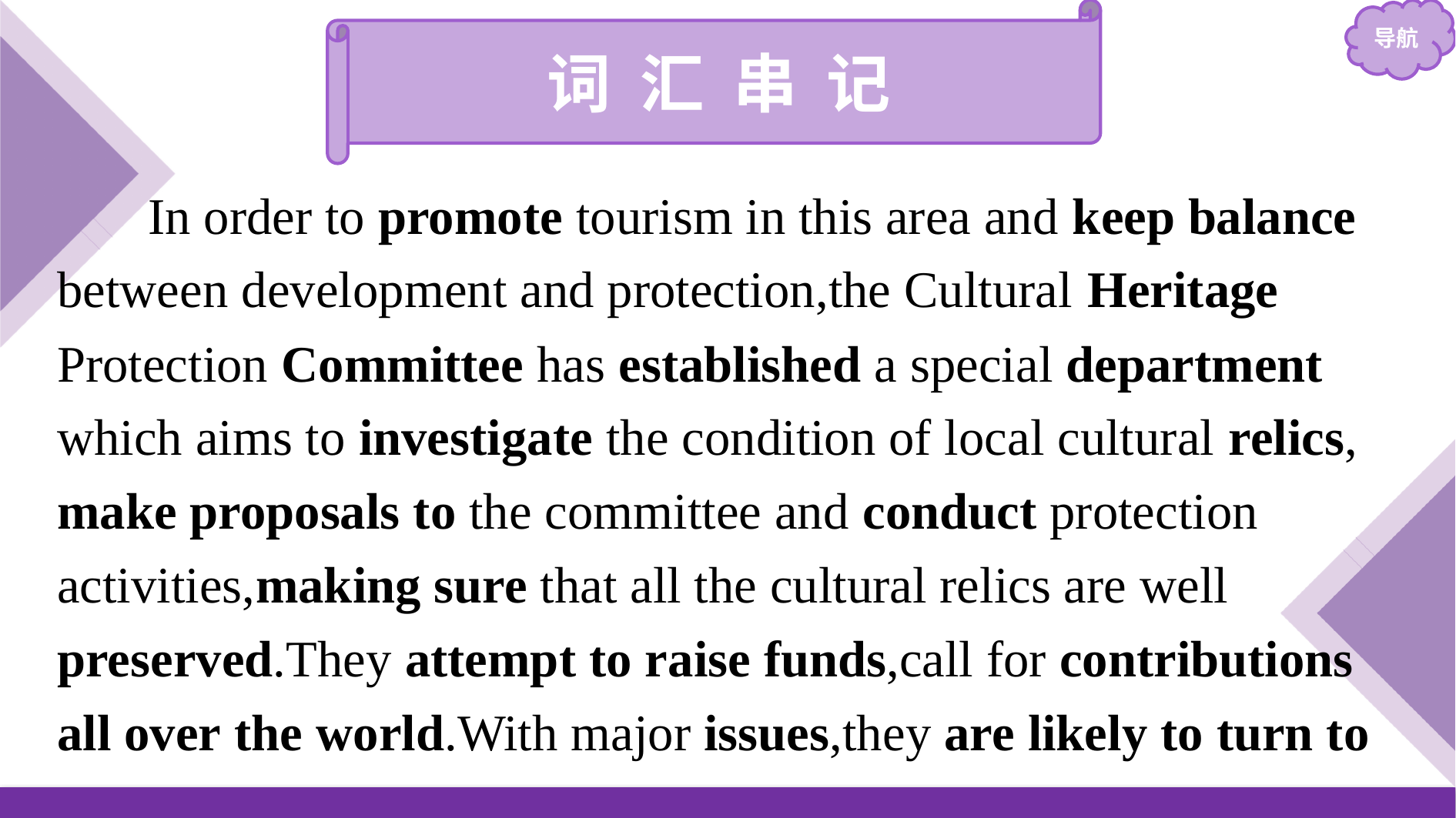

词  汇  串  记
In order to promote tourism in this area and keep balance between development and protection,the Cultural Heritage Protection Committee has established a special department which aims to investigate the condition of local cultural relics, make proposals to the committee and conduct protection activities,making sure that all the cultural relics are well preserved.They attempt to raise funds,call for contributions all over the world.With major issues,they are likely to turn to